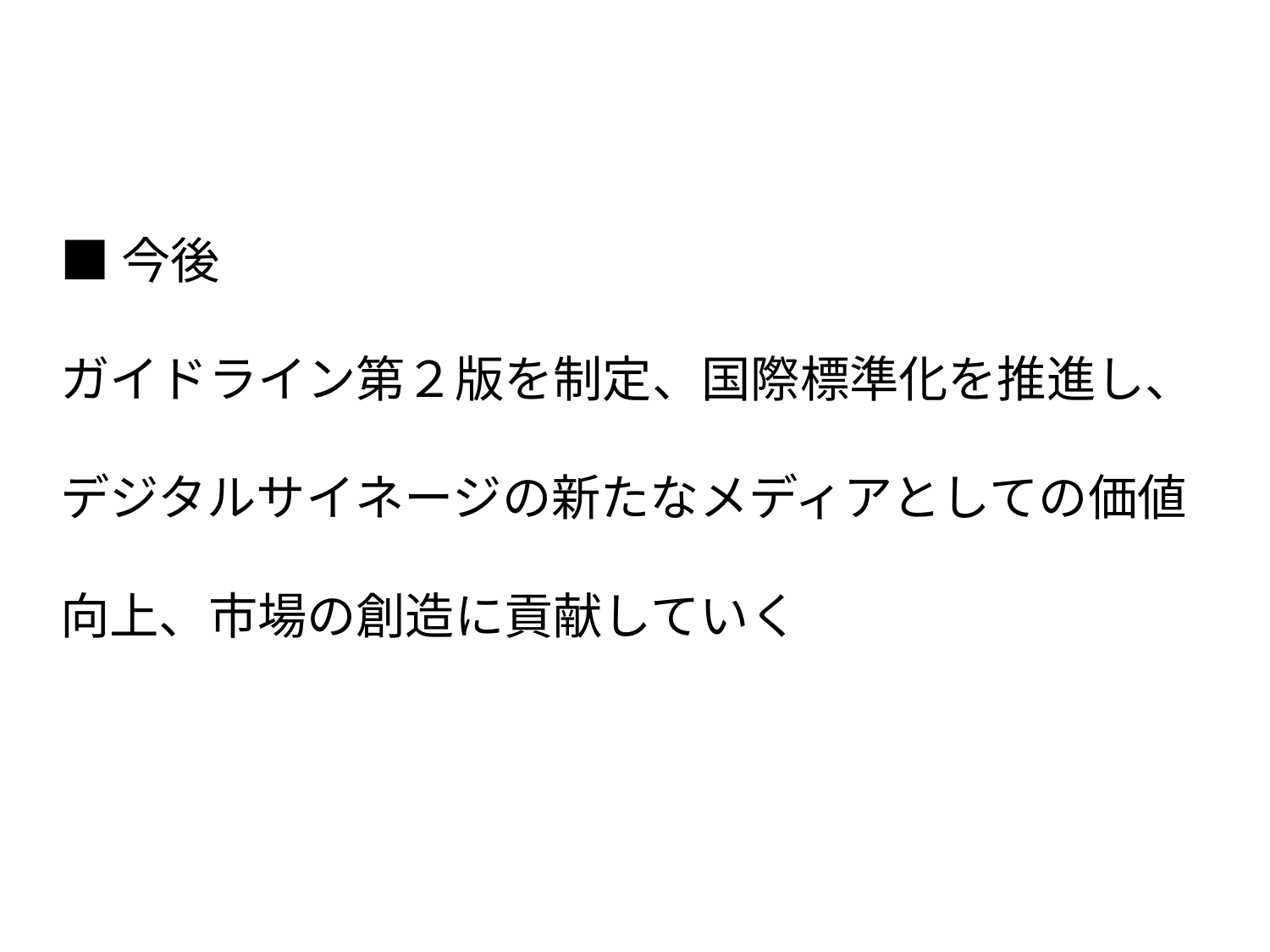

# ■今後 ガイドライン第２版を制定、国際標準化を推進し、デジタルサイネージの新たなメディアとしての価値向上、市場の創造に貢献していく